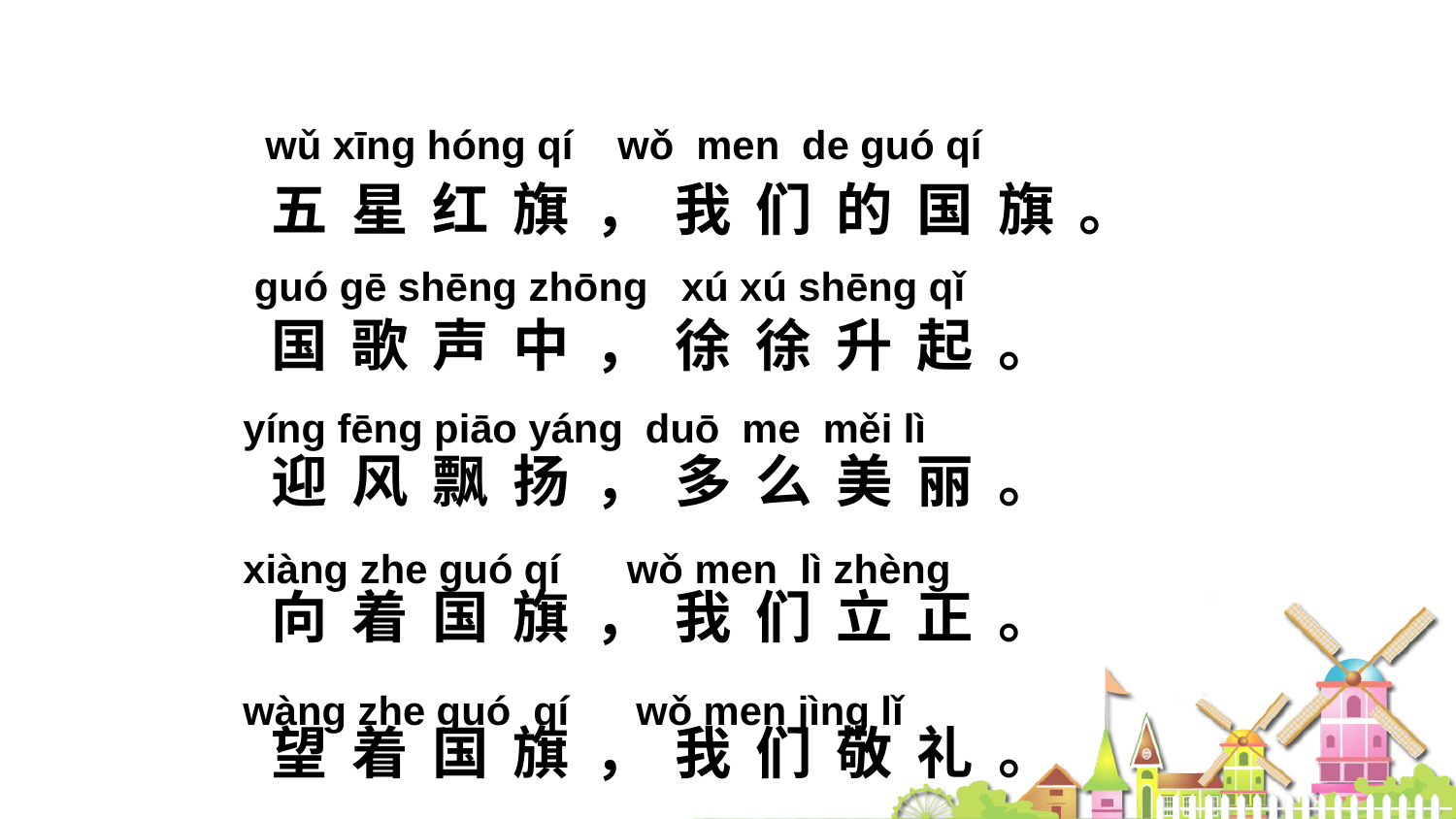

wǔ xīnɡ hónɡ qí    wǒ  men  de ɡuó qí
 ɡuó ɡē shēnɡ zhōnɡ   xú xú shēnɡ qǐ
yínɡ fēnɡ piāo yánɡ  duō  me  měi lì
xiànɡ zhe ɡuó qí      wǒ men  lì zhènɡ
wànɡ zhe ɡuó  qí      wǒ men jìnɡ lǐ
五星红旗，我们的国旗。国歌声中，徐徐升起。迎风飘扬，多么美丽。向着国旗，我们立正。望着国旗，我们敬礼。